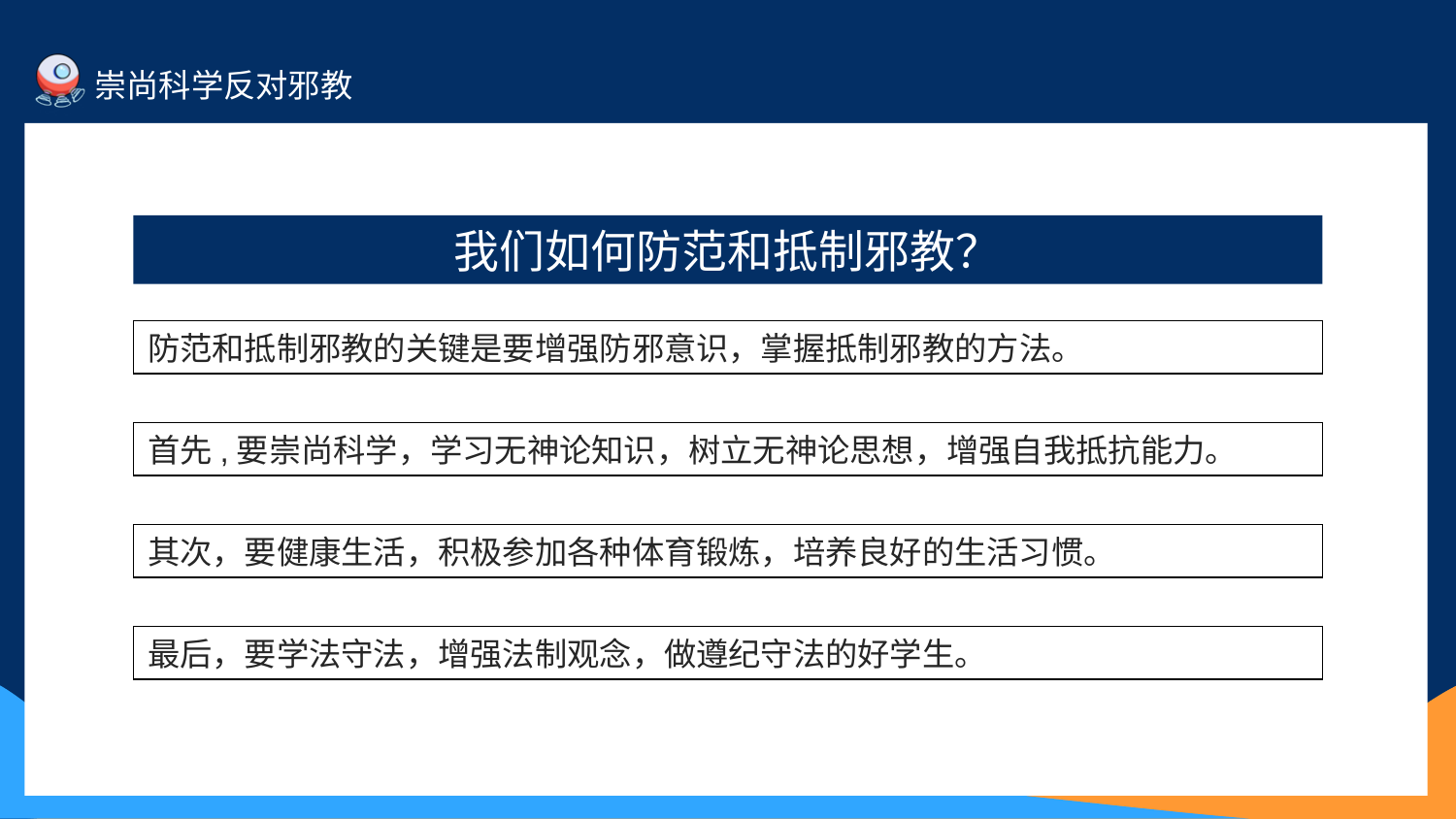

我们如何防范和抵制邪教？
防范和抵制邪教的关键是要增强防邪意识，掌握抵制邪教的方法。
首先,要崇尚科学，学习无神论知识，树立无神论思想，增强自我抵抗能力。
其次，要健康生活，积极参加各种体育锻炼，培养良好的生活习惯。
最后，要学法守法，增强法制观念，做遵纪守法的好学生。